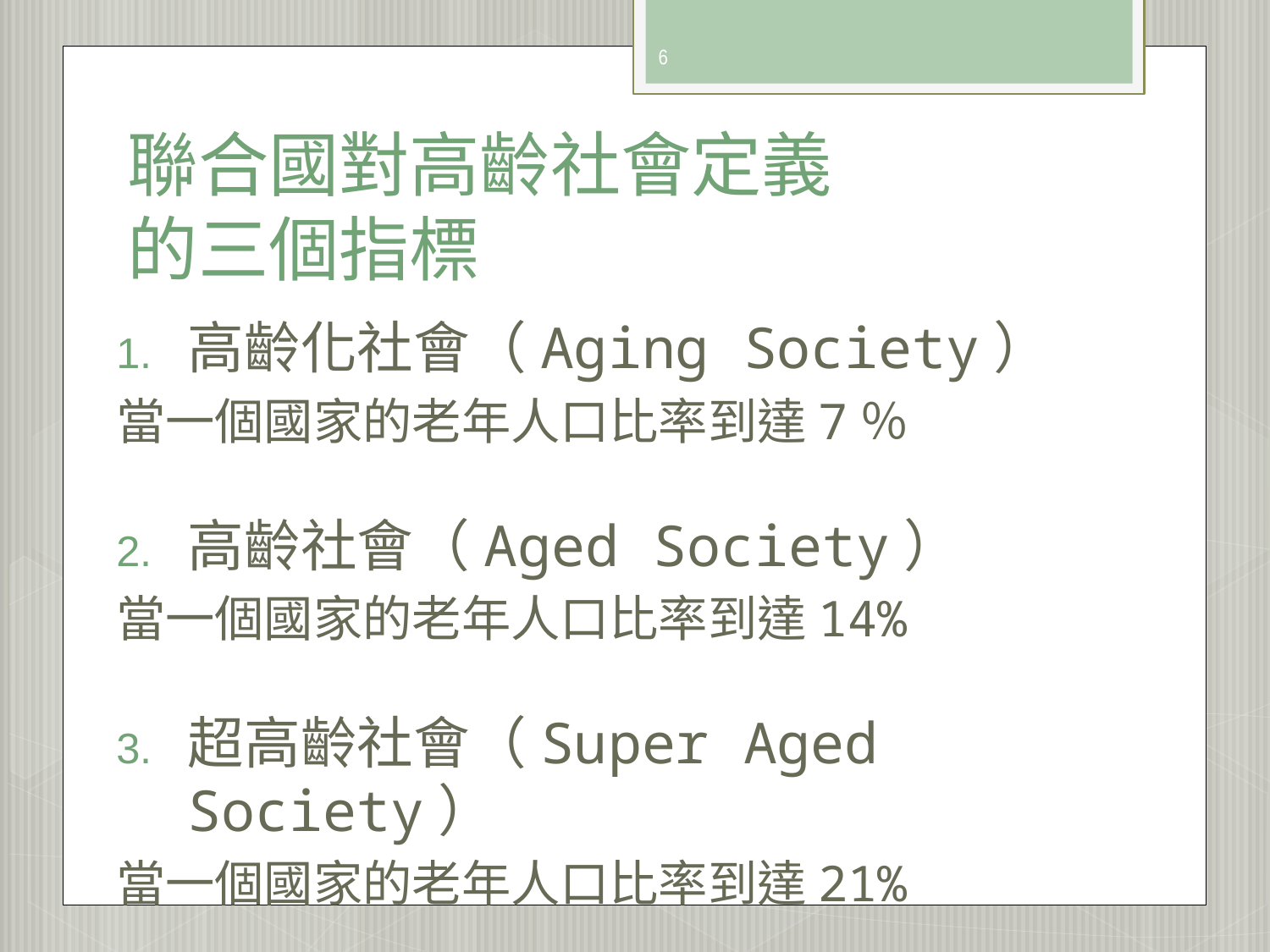

6
# 聯合國對高齡社會定義 的三個指標
高齡化社會（Aging Society）
當一個國家的老年人口比率到達7％

高齡社會（Aged Society）
當一個國家的老年人口比率到達14%

超高齡社會（Super Aged Society）
當一個國家的老年人口比率到達21%